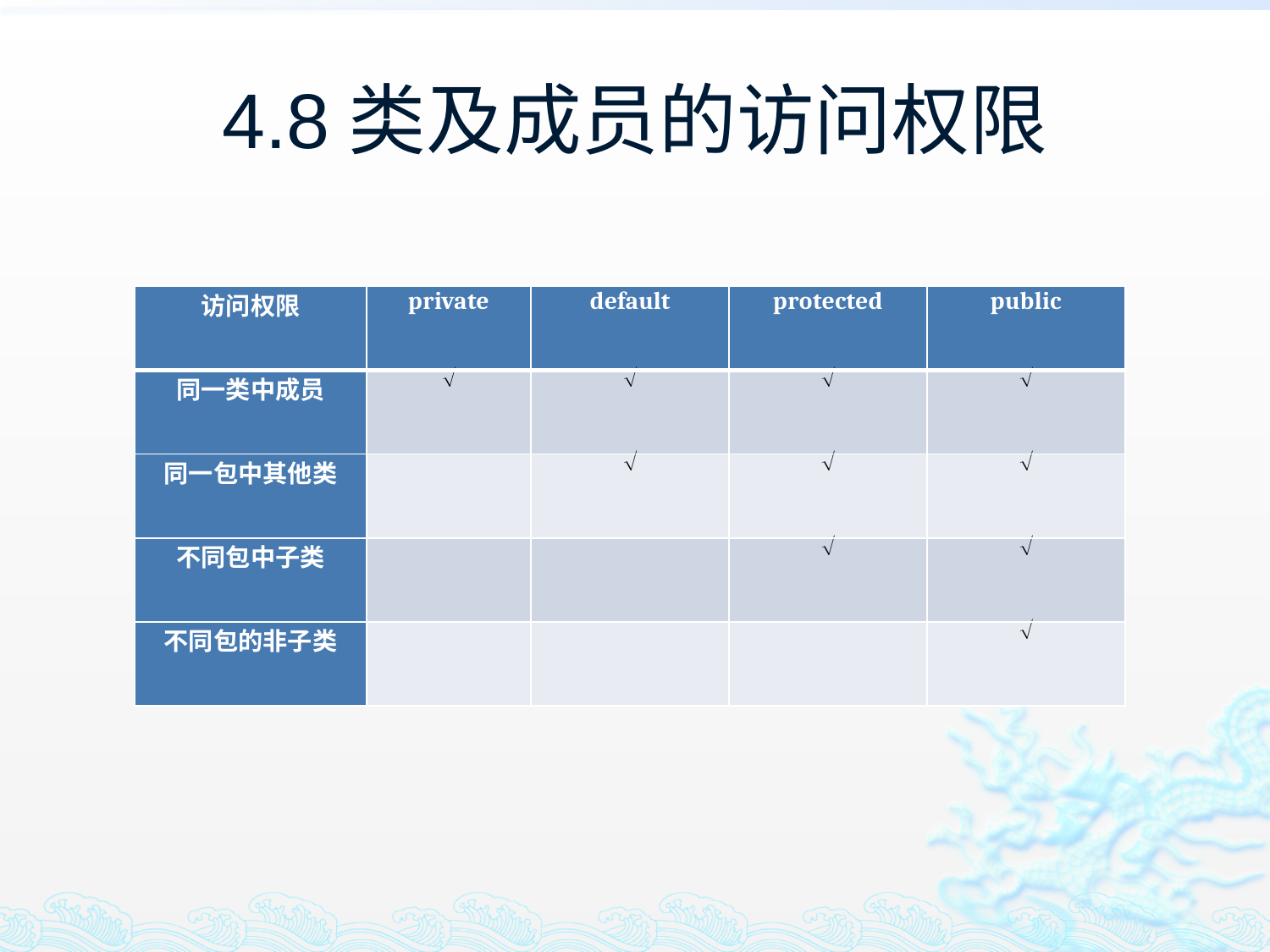

# 4.8类及成员的访问权限
| 访问权限 | private | default | protected | public |
| --- | --- | --- | --- | --- |
| 同一类中成员 | √ | √ | √ | √ |
| 同一包中其他类 |  | √ | √ | √ |
| 不同包中子类 |  |  | √ | √ |
| 不同包的非子类 |  |  |  | √ |